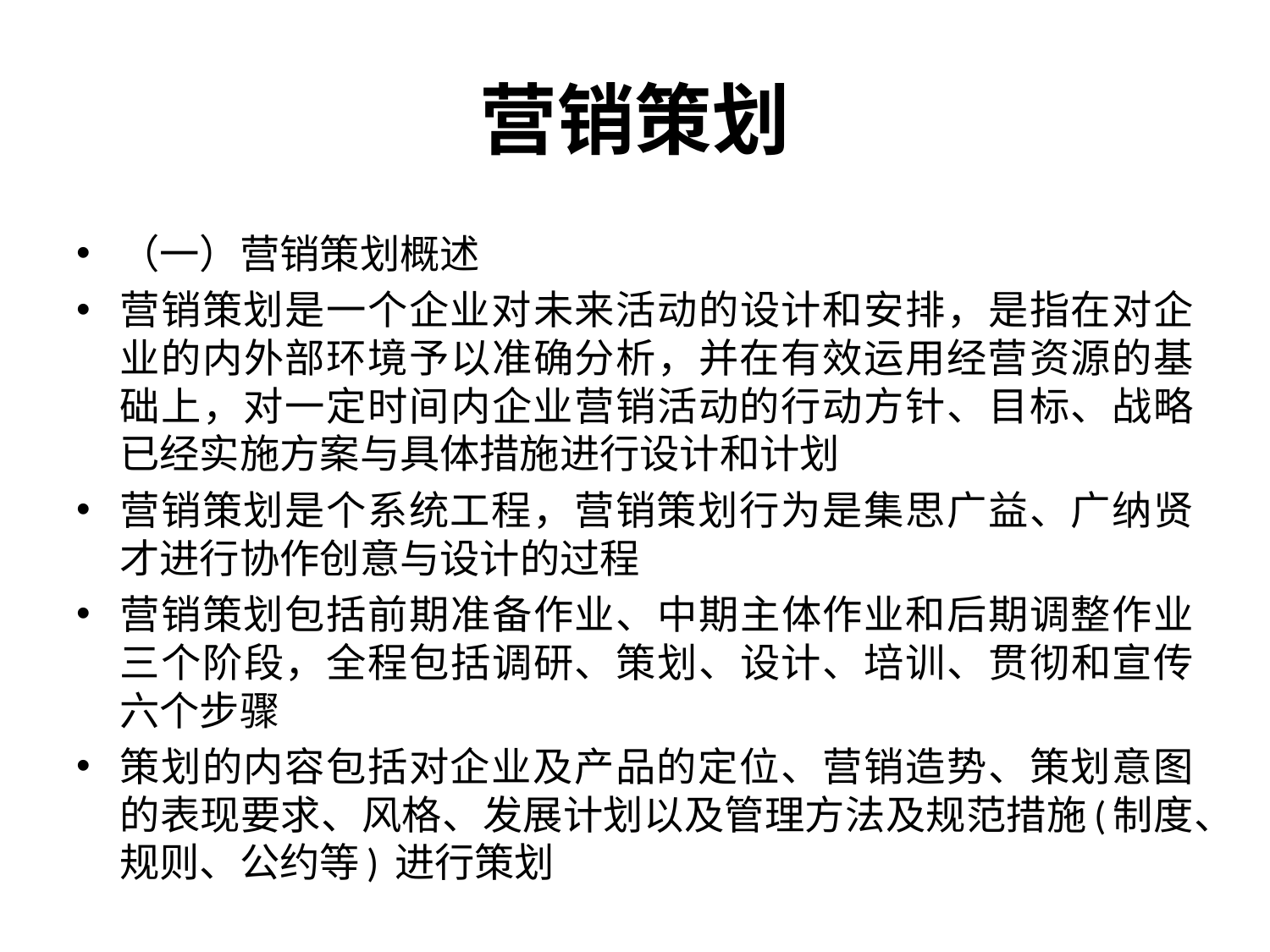

# 营销策划
（一）营销策划概述
营销策划是一个企业对未来活动的设计和安排，是指在对企业的内外部环境予以准确分析，并在有效运用经营资源的基础上，对一定时间内企业营销活动的行动方针、目标、战略已经实施方案与具体措施进行设计和计划
营销策划是个系统工程，营销策划行为是集思广益、广纳贤才进行协作创意与设计的过程
营销策划包括前期准备作业、中期主体作业和后期调整作业三个阶段，全程包括调研、策划、设计、培训、贯彻和宣传六个步骤
策划的内容包括对企业及产品的定位、营销造势、策划意图的表现要求、风格、发展计划以及管理方法及规范措施(制度、规则、公约等) 进行策划